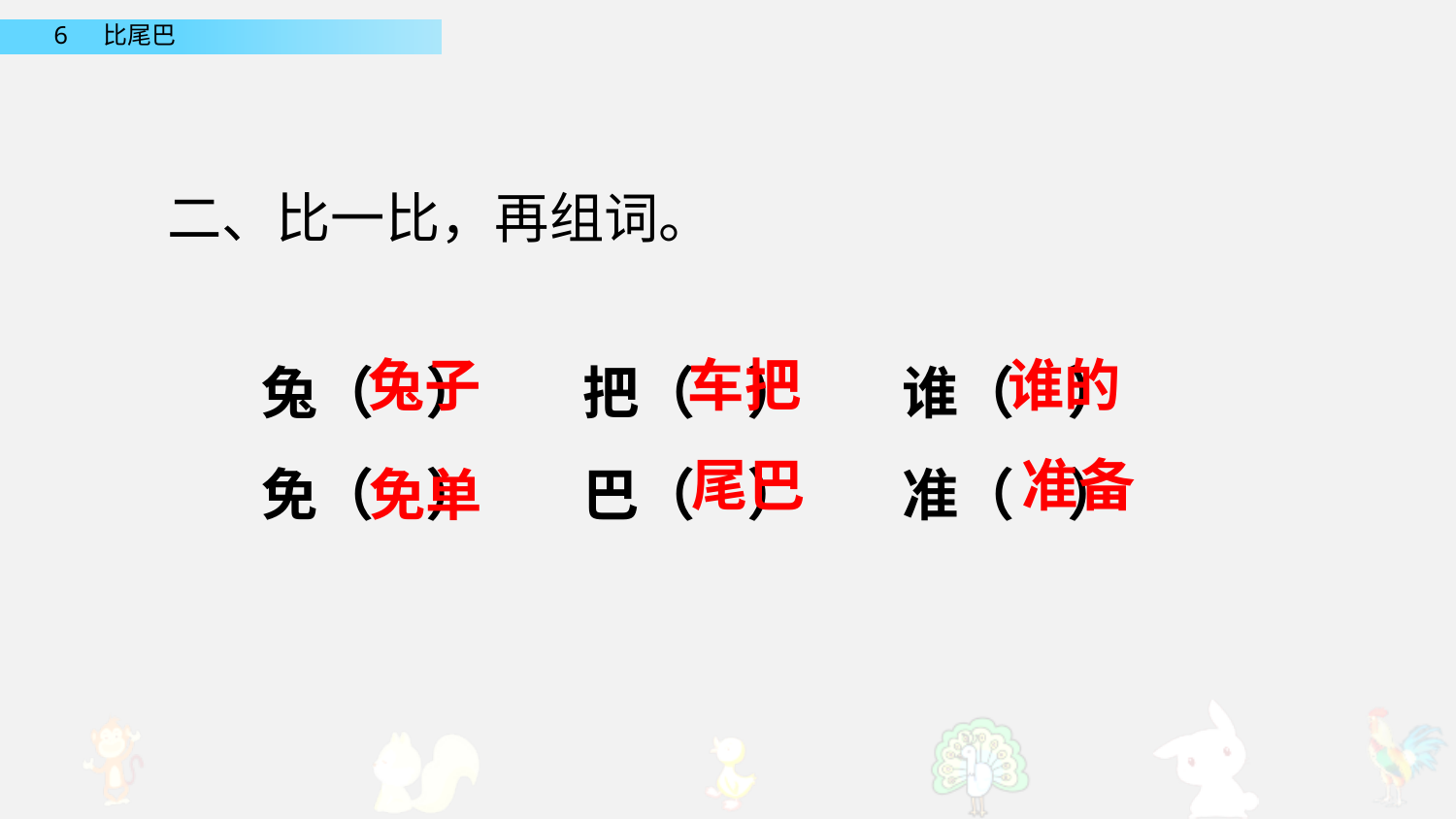

二、比一比，再组词。
兔（    ）
免（    ）
把（    ）
巴（    ）
谁（    ）
准（    ）
兔子
车把
谁的
尾巴
准备
免单